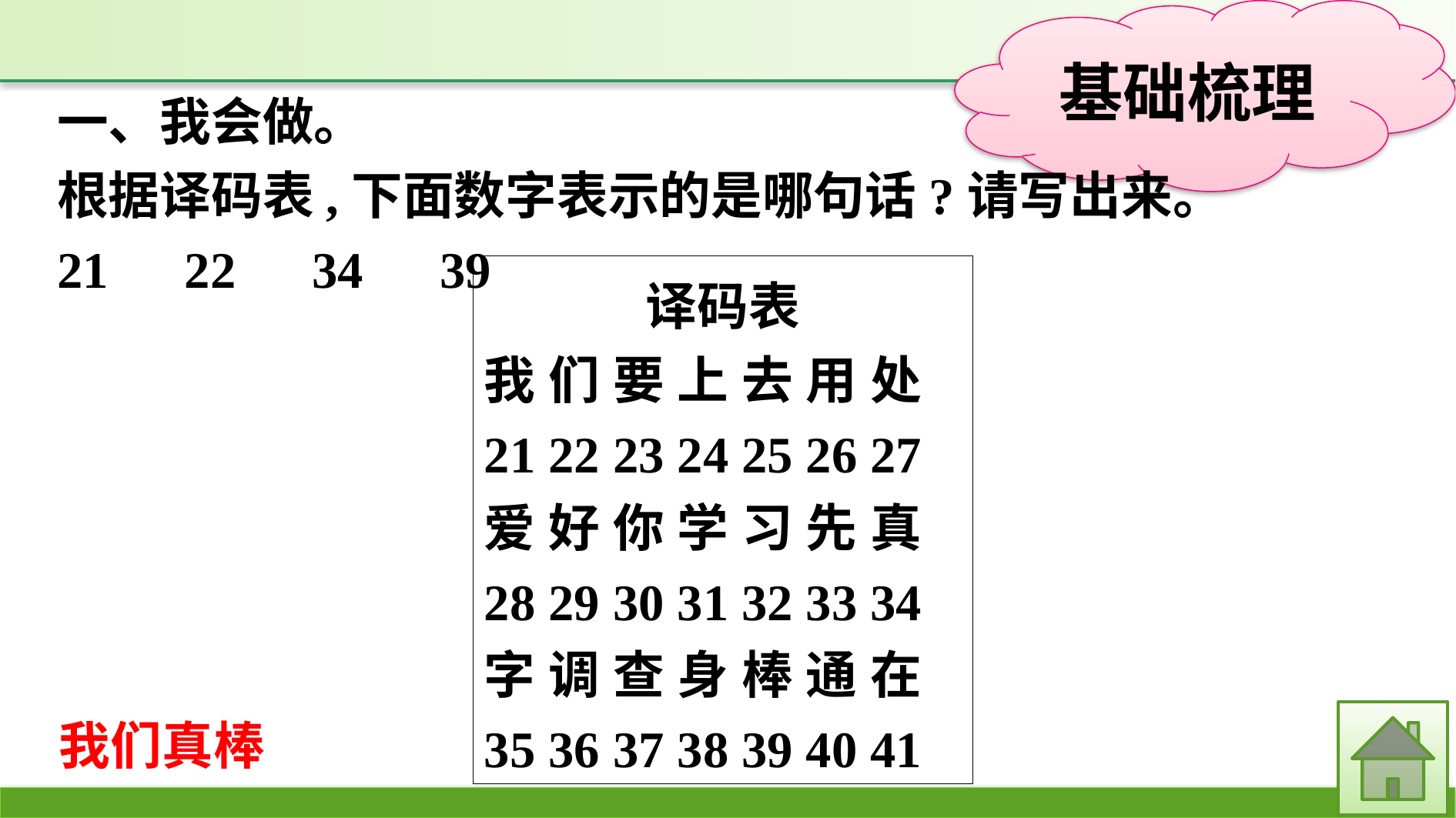

一、我会做。
根据译码表,下面数字表示的是哪句话?请写出来。
21　22　34　39
译码表
我 们 要 上 去 用 处
21 22 23 24 25 26 27
爱 好 你 学 习 先 真
28 29 30 31 32 33 34
字 调 查 身 棒 通 在
35 36 37 38 39 40 41
我们真棒